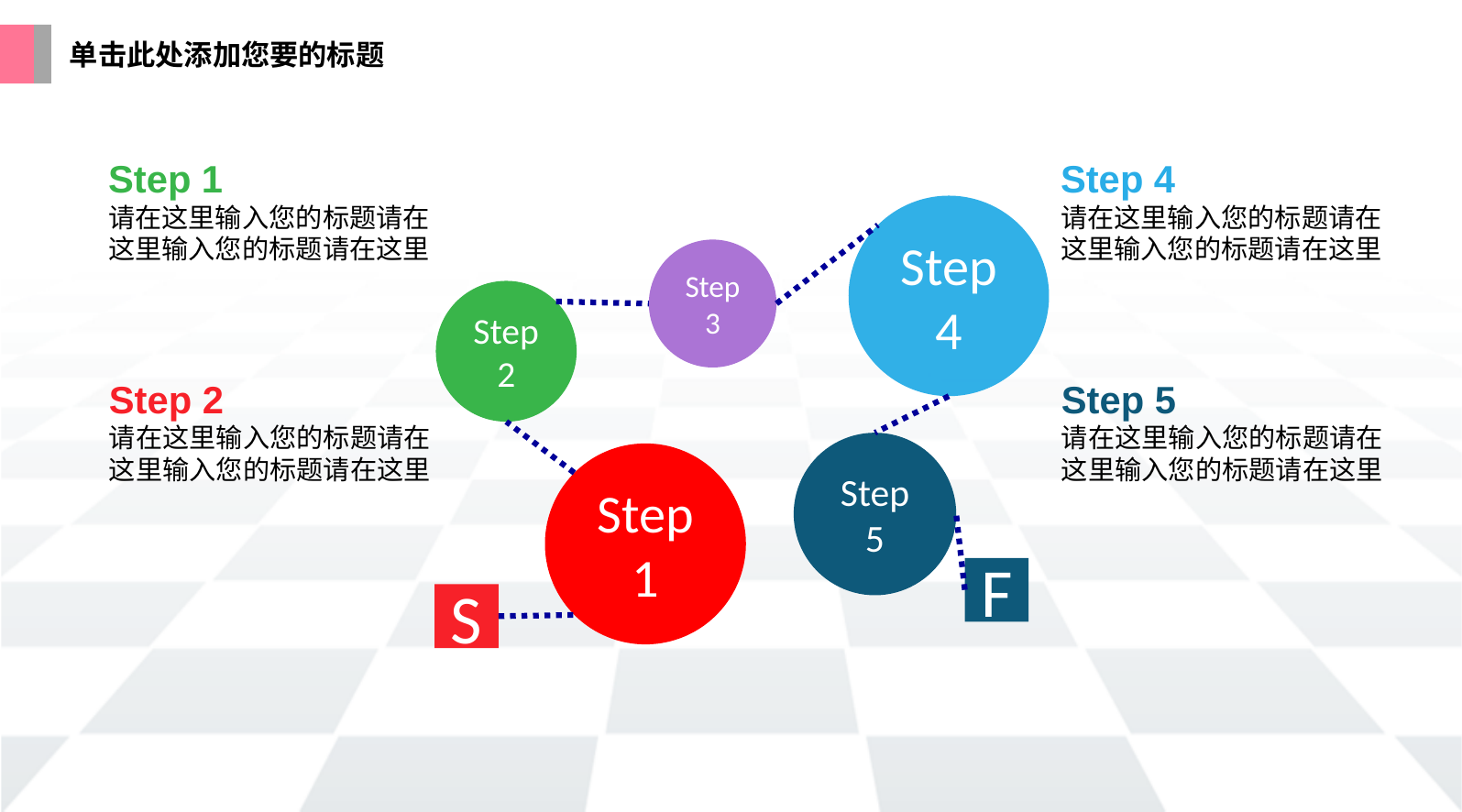

Step 1
请在这里输入您的标题请在这里输入您的标题请在这里
Step 4
请在这里输入您的标题请在这里输入您的标题请在这里
Step 4
Step 3
Step 2
Step 2
请在这里输入您的标题请在这里输入您的标题请在这里

Step 5
请在这里输入您的标题请在这里输入您的标题请在这里

Step 5
Step 1
F
S